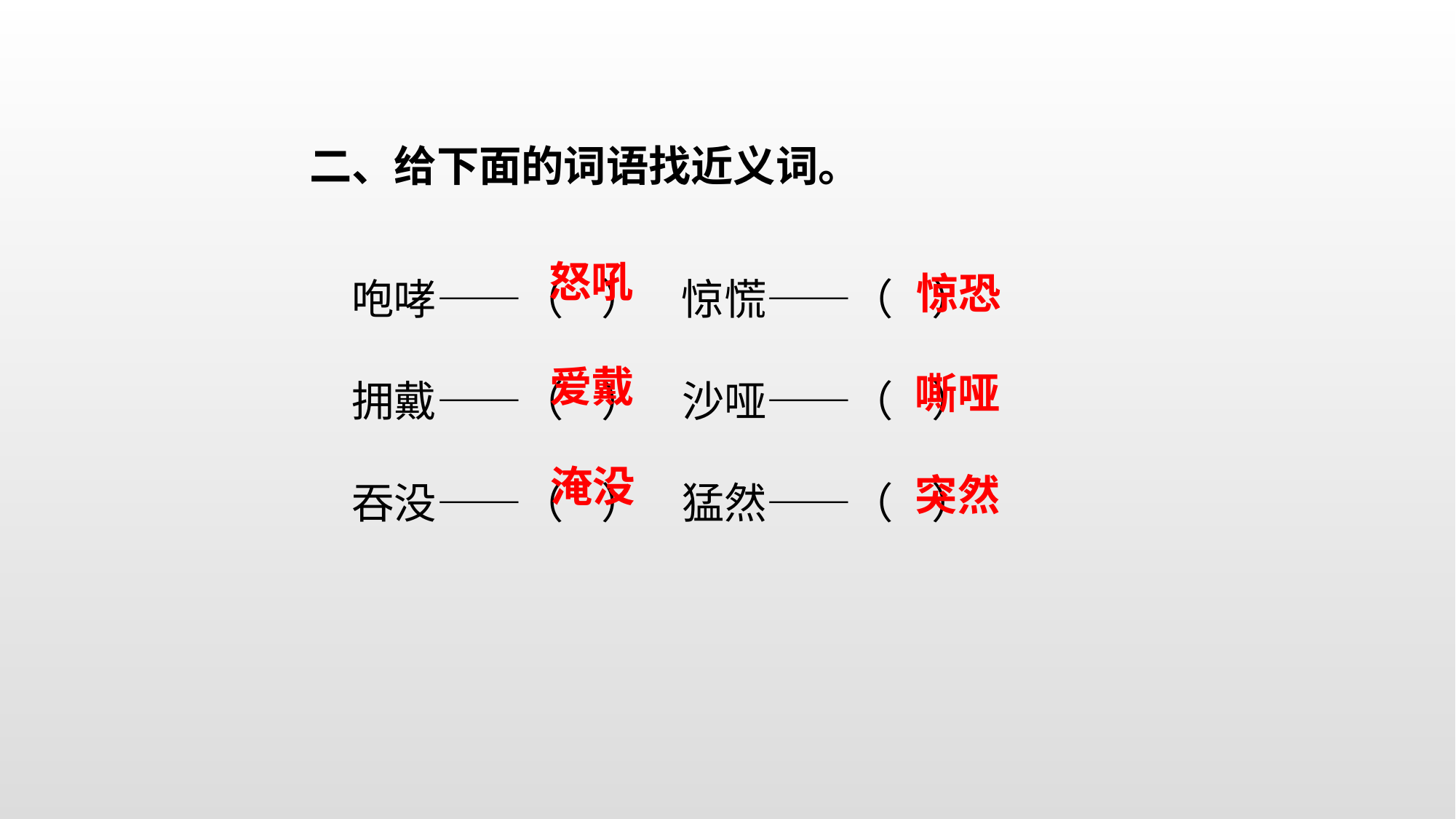

二、给下面的词语找近义词。
咆哮——（    ）    惊慌——（    ）
拥戴——（    ）    沙哑——（    ）
吞没——（    ）    猛然——（    ）
怒吼
惊恐
爱戴
嘶哑
淹没
突然